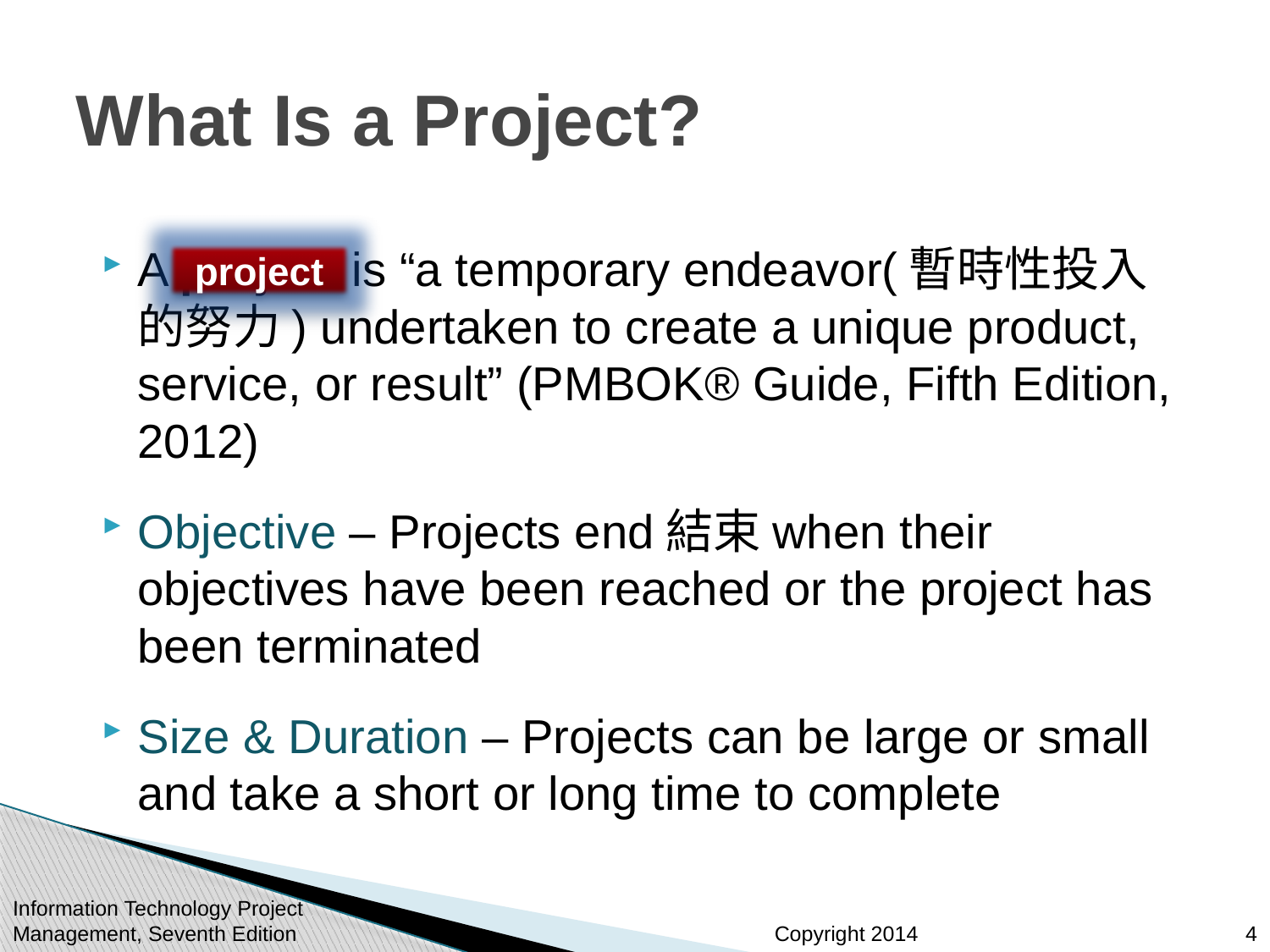

# What Is a Project?
A project is “a temporary endeavor(暫時性投入的努力) undertaken to create a unique product, service, or result” (PMBOK® Guide, Fifth Edition, 2012)
Objective – Projects end結束when their objectives have been reached or the project has been terminated
Size & Duration – Projects can be large or small and take a short or long time to complete
project
Information Technology Project Management, Seventh Edition
4